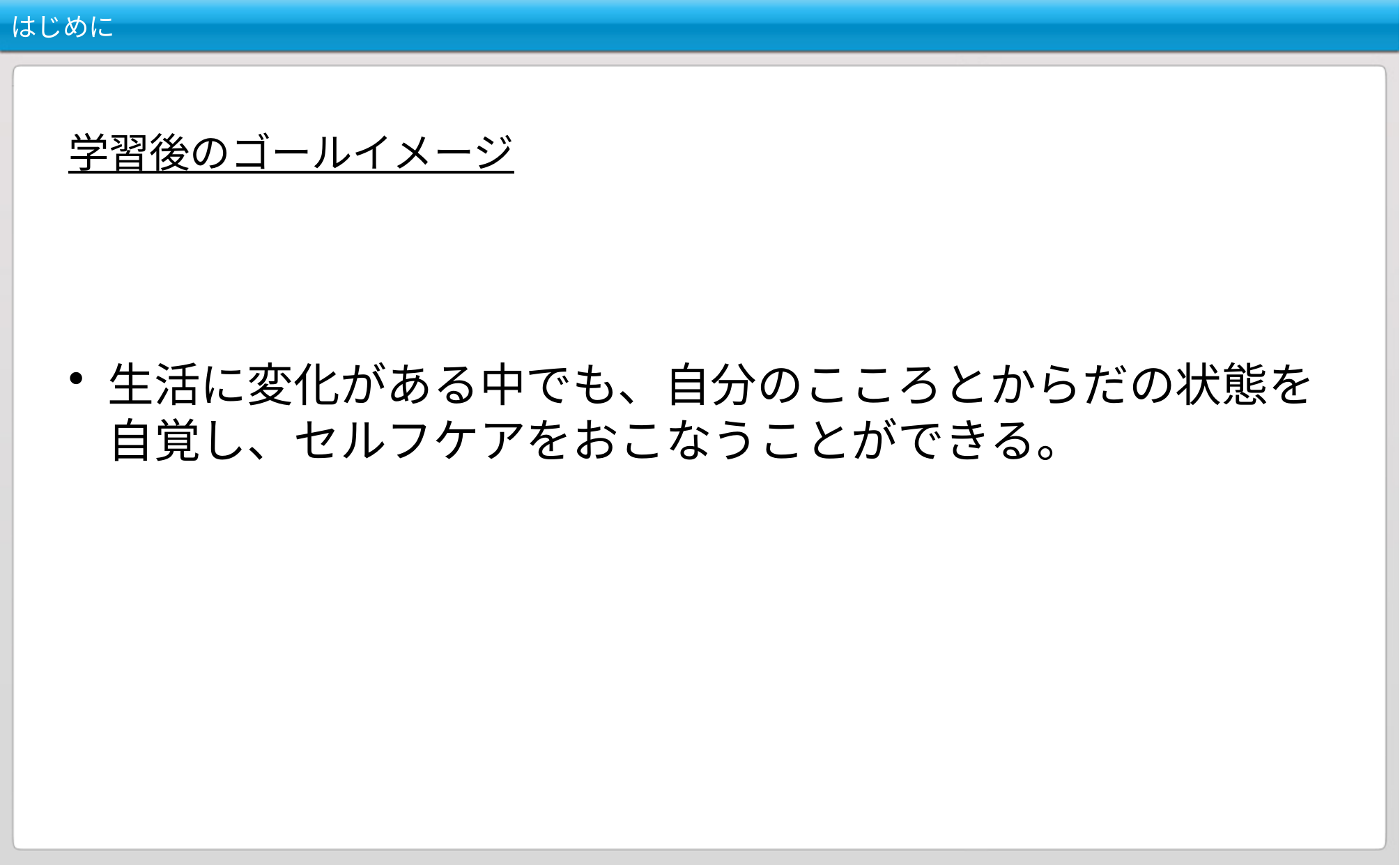

# はじめに
学習後のゴールイメージ

生活に変化がある中でも、自分のこころとからだの状態を自覚し、セルフケアをおこなうことができる。